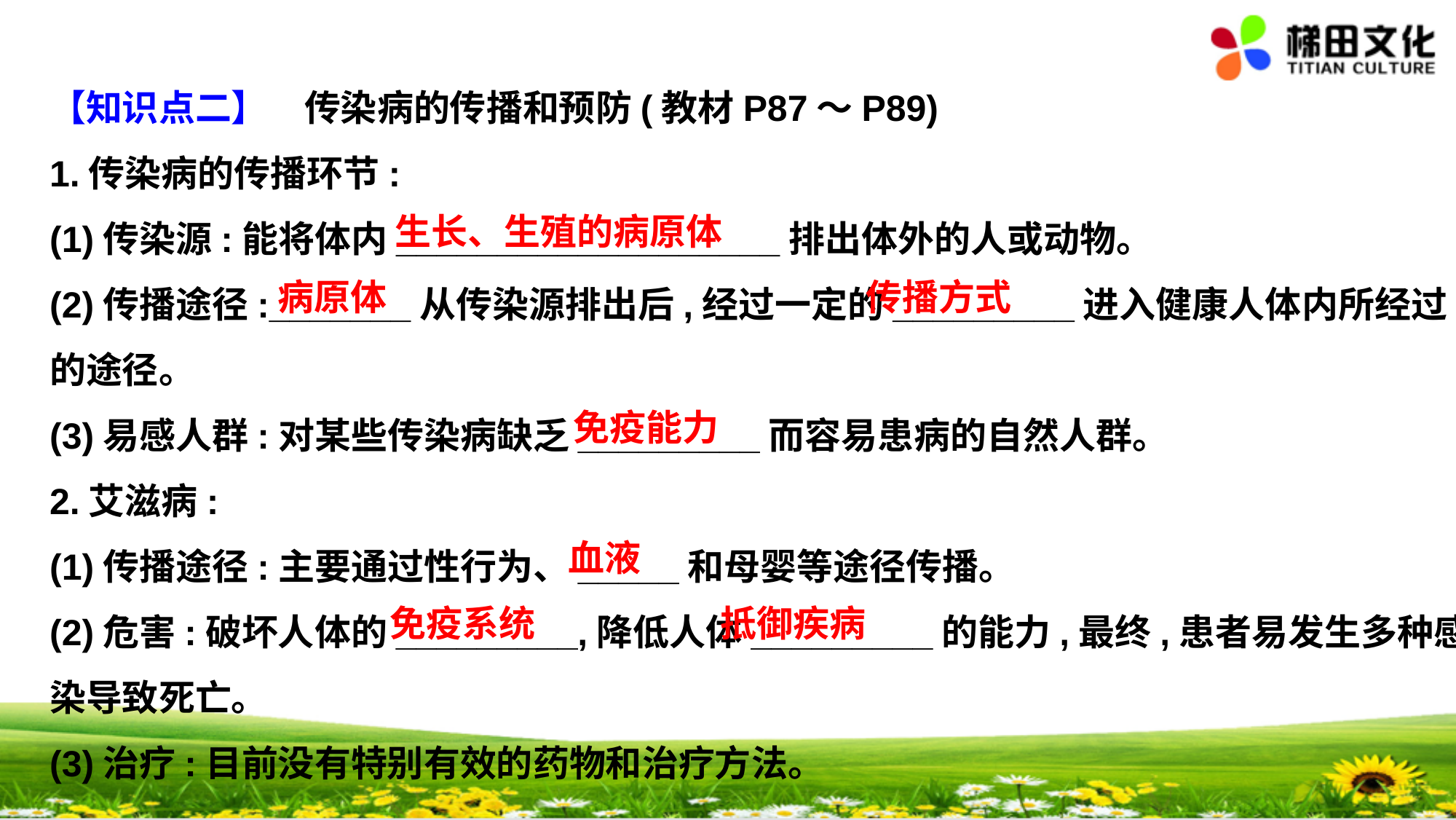

【知识点二】　传染病的传播和预防(教材P87～P89)
1.传染病的传播环节:
(1)传染源:能将体内___________________排出体外的人或动物。
(2)传播途径:_______从传染源排出后,经过一定的_________进入健康人体内所经过
的途径。
(3)易感人群:对某些传染病缺乏_________而容易患病的自然人群。
2.艾滋病:
(1)传播途径:主要通过性行为、_____和母婴等途径传播。
(2)危害:破坏人体的_________,降低人体_________的能力,最终,患者易发生多种感
染导致死亡。
(3)治疗:目前没有特别有效的药物和治疗方法。
生长、生殖的病原体
病原体
传播方式
免疫能力
血液
免疫系统
抵御疾病